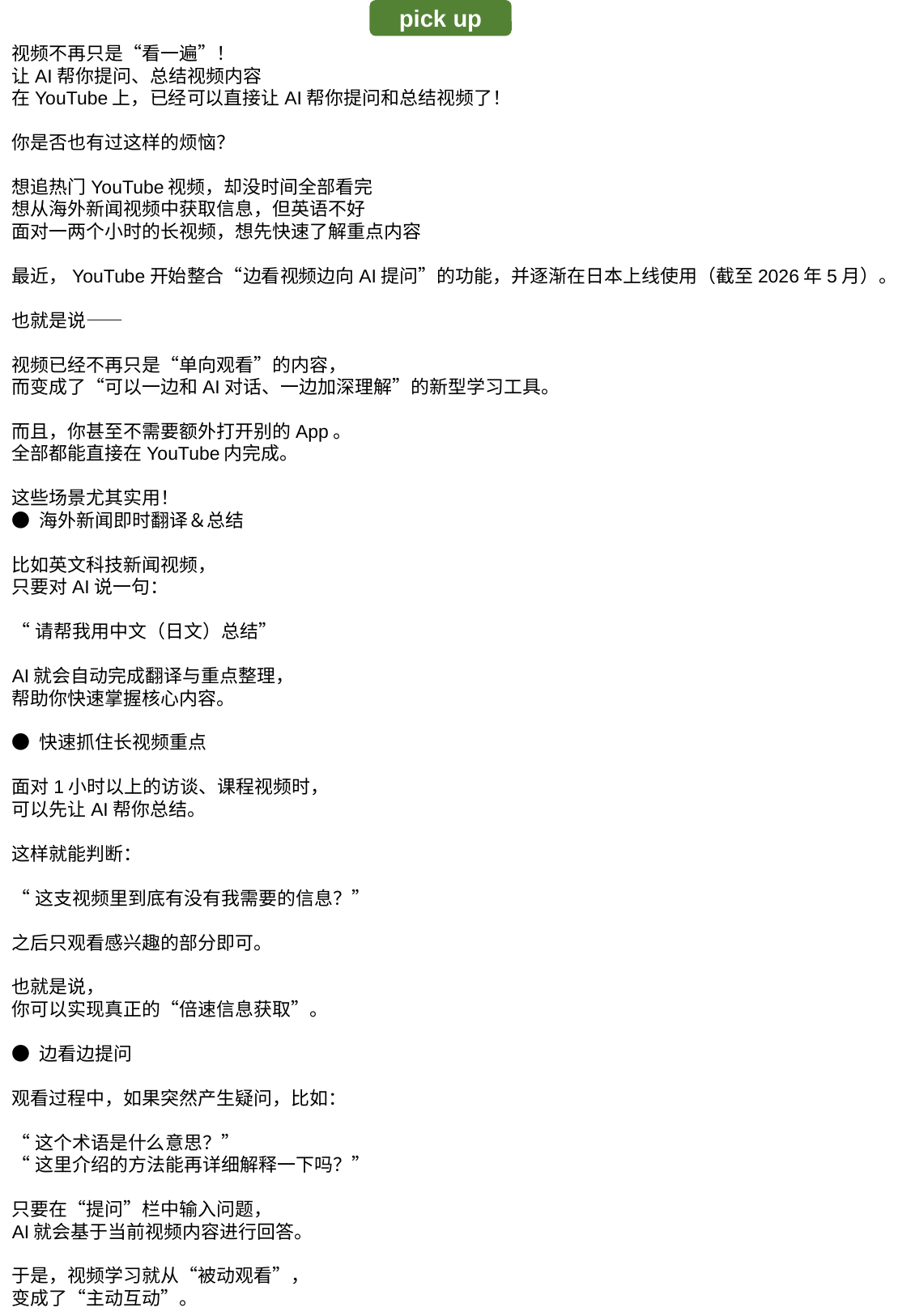

pick up
视频不再只是“看一遍”！
让AI帮你提问、总结视频内容
在YouTube上，已经可以直接让AI帮你提问和总结视频了！

你是否也有过这样的烦恼？

想追热门YouTube视频，却没时间全部看完
想从海外新闻视频中获取信息，但英语不好
面对一两个小时的长视频，想先快速了解重点内容

最近，YouTube开始整合“边看视频边向AI提问”的功能，并逐渐在日本上线使用（截至2026年5月）。

也就是说——

视频已经不再只是“单向观看”的内容，
而变成了“可以一边和AI对话、一边加深理解”的新型学习工具。

而且，你甚至不需要额外打开别的App。
全部都能直接在YouTube内完成。

这些场景尤其实用！
● 海外新闻即时翻译＆总结

比如英文科技新闻视频，
只要对AI说一句：

“请帮我用中文（日文）总结”

AI就会自动完成翻译与重点整理，
帮助你快速掌握核心内容。

● 快速抓住长视频重点

面对1小时以上的访谈、课程视频时，
可以先让AI帮你总结。

这样就能判断：

“这支视频里到底有没有我需要的信息？”

之后只观看感兴趣的部分即可。

也就是说，
你可以实现真正的“倍速信息获取”。

● 边看边提问

观看过程中，如果突然产生疑问，比如：

“这个术语是什么意思？”
“这里介绍的方法能再详细解释一下吗？”

只要在“提问”栏中输入问题，
AI就会基于当前视频内容进行回答。

于是，视频学习就从“被动观看”，
变成了“主动互动”。